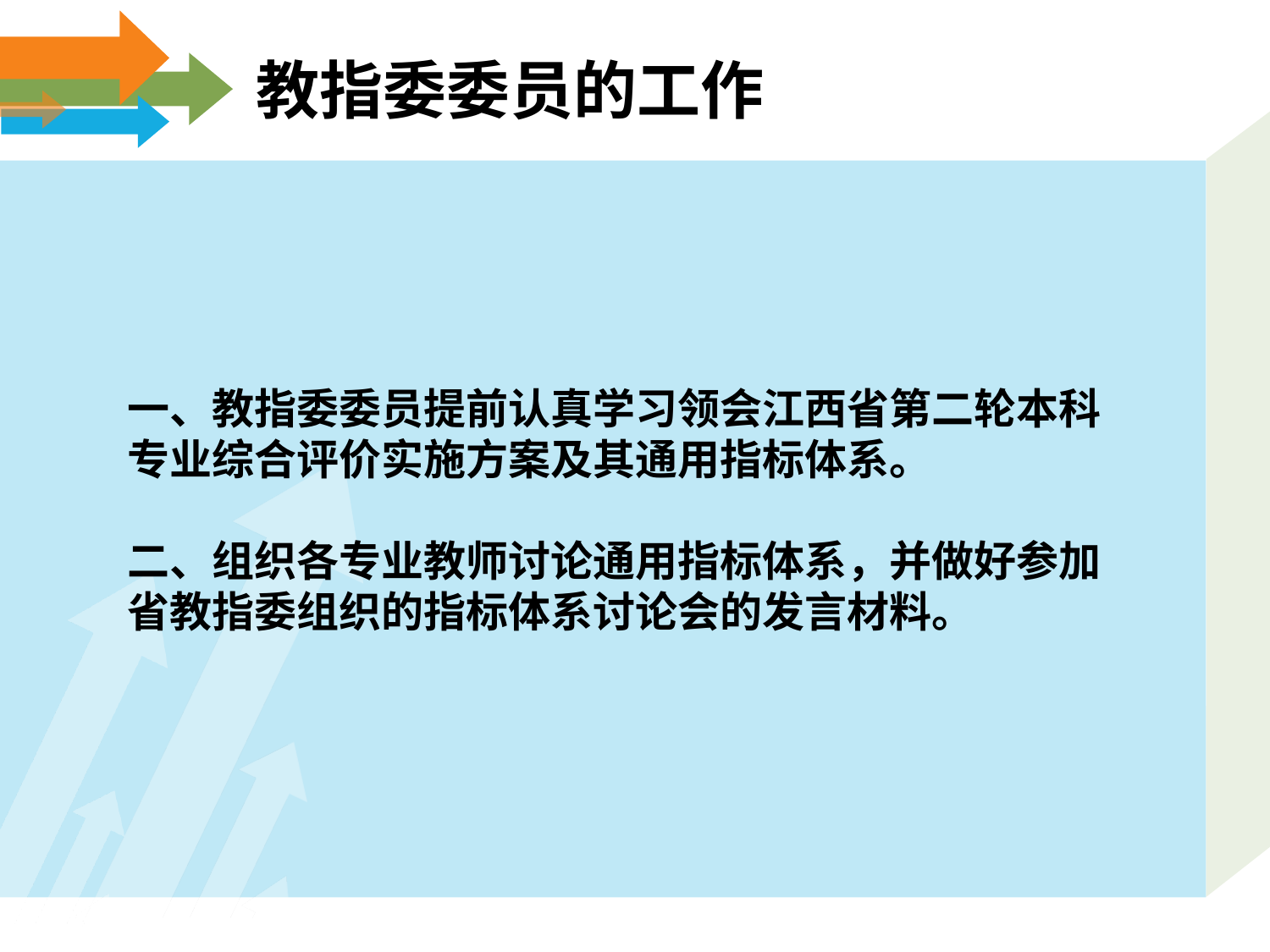

# 教指委委员的工作
一、教指委委员提前认真学习领会江西省第二轮本科专业综合评价实施方案及其通用指标体系。

二、组织各专业教师讨论通用指标体系，并做好参加省教指委组织的指标体系讨论会的发言材料。